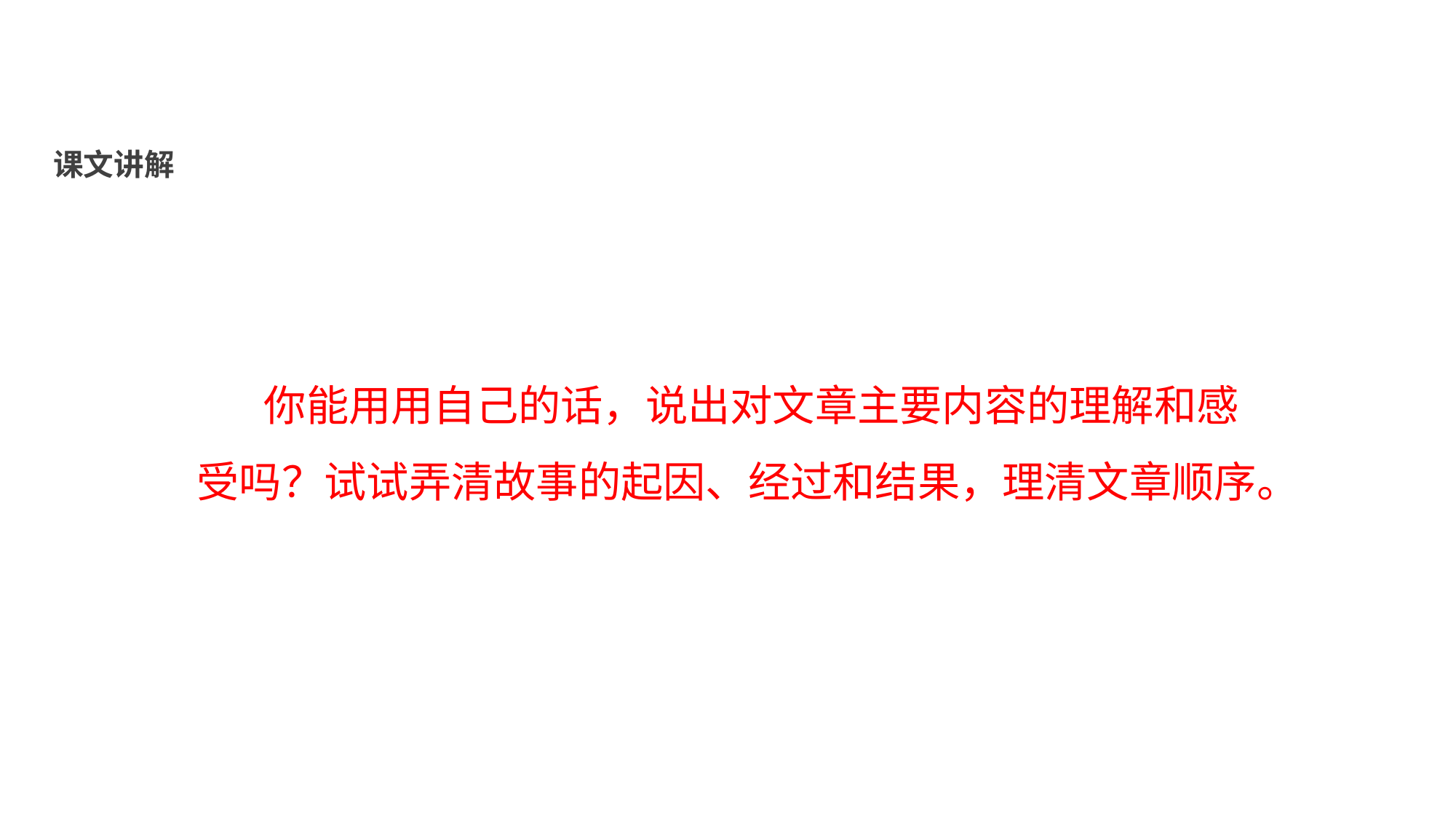

课文讲解
      你能用用自己的话，说出对文章主要内容的理解和感受吗？试试弄清故事的起因、经过和结果，理清文章顺序。